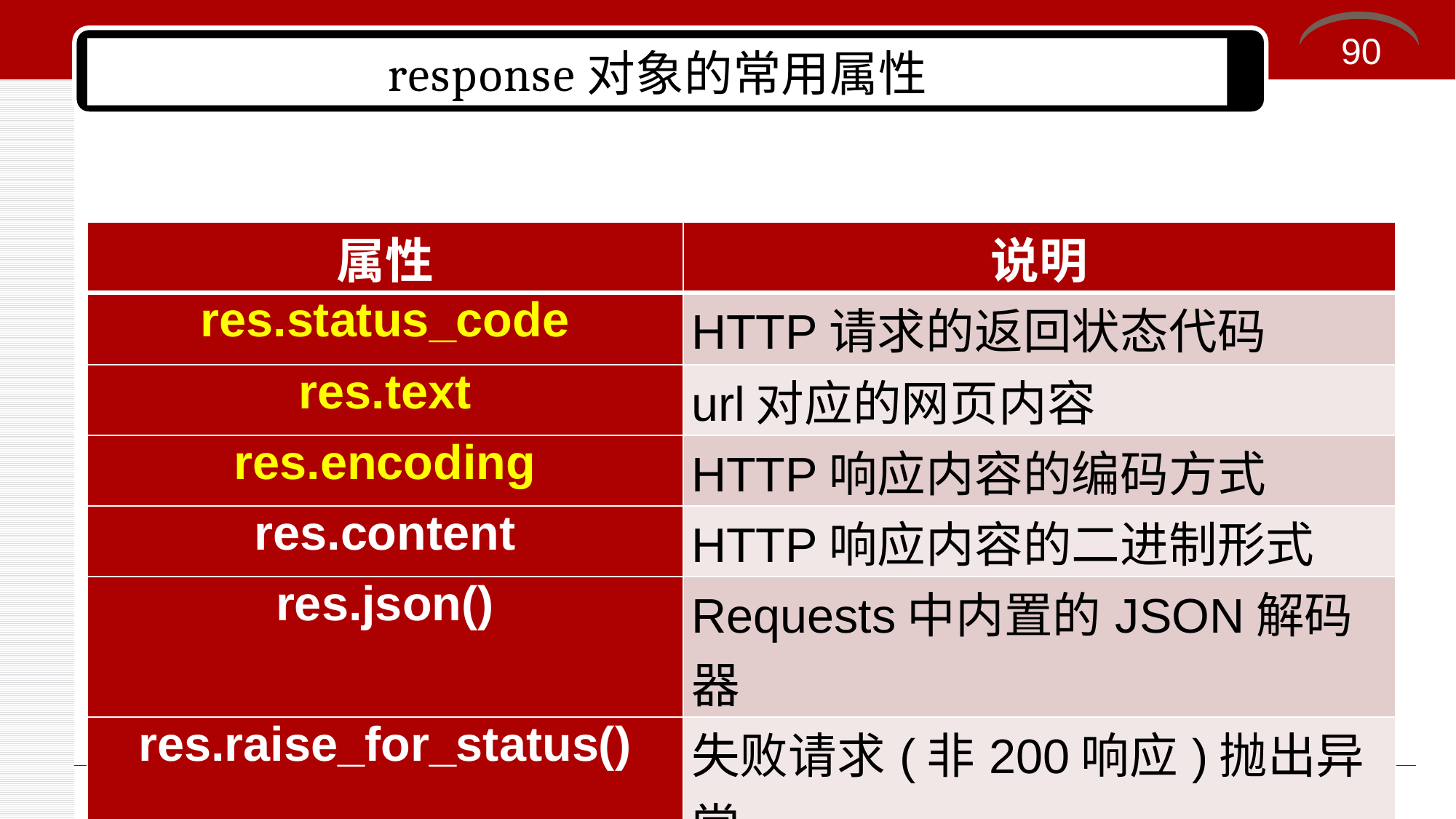

90
# response对象的常用属性
| 属性 | 说明 |
| --- | --- |
| res.status\_code | HTTP请求的返回状态代码 |
| res.text | url对应的网页内容 |
| res.encoding | HTTP响应内容的编码方式 |
| res.content | HTTP响应内容的二进制形式 |
| res.json() | Requests中内置的JSON解码器 |
| res.raise\_for\_status() | 失败请求(非200响应)抛出异常 |